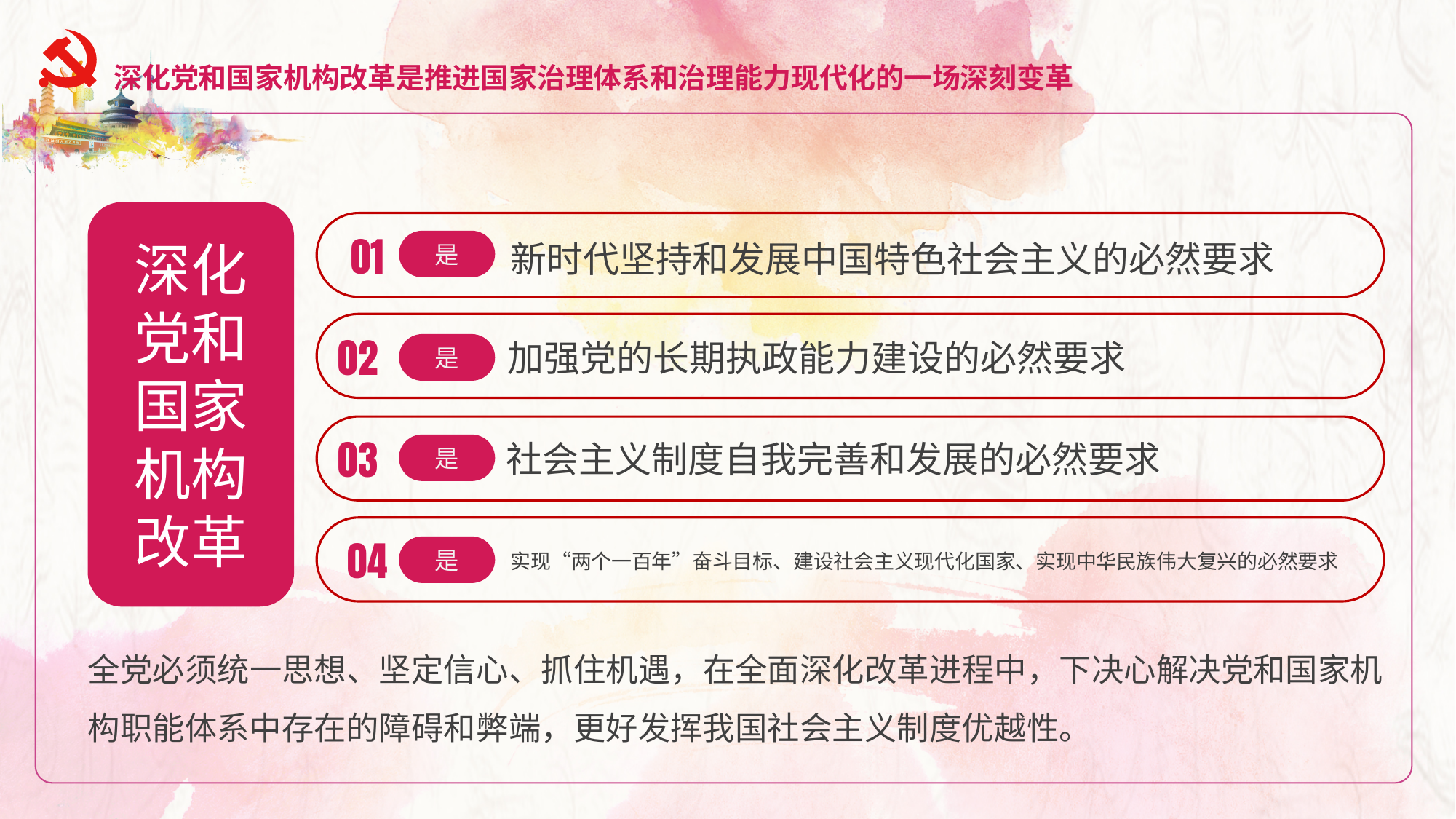

深化党和国家机构改革是推进国家治理体系和治理能力现代化的一场深刻变革
新时代坚持和发展中国特色社会主义的必然要求

01
深化党和国家机构改革
是
加强党的长期执政能力建设的必然要求

02
是
社会主义制度自我完善和发展的必然要求

03
是
实现“两个一百年”奋斗目标、建设社会主义现代化国家、实现中华民族伟大复兴的必然要求

04
是
全党必须统一思想、坚定信心、抓住机遇，在全面深化改革进程中，下决心解决党和国家机构职能体系中存在的障碍和弊端，更好发挥我国社会主义制度优越性。